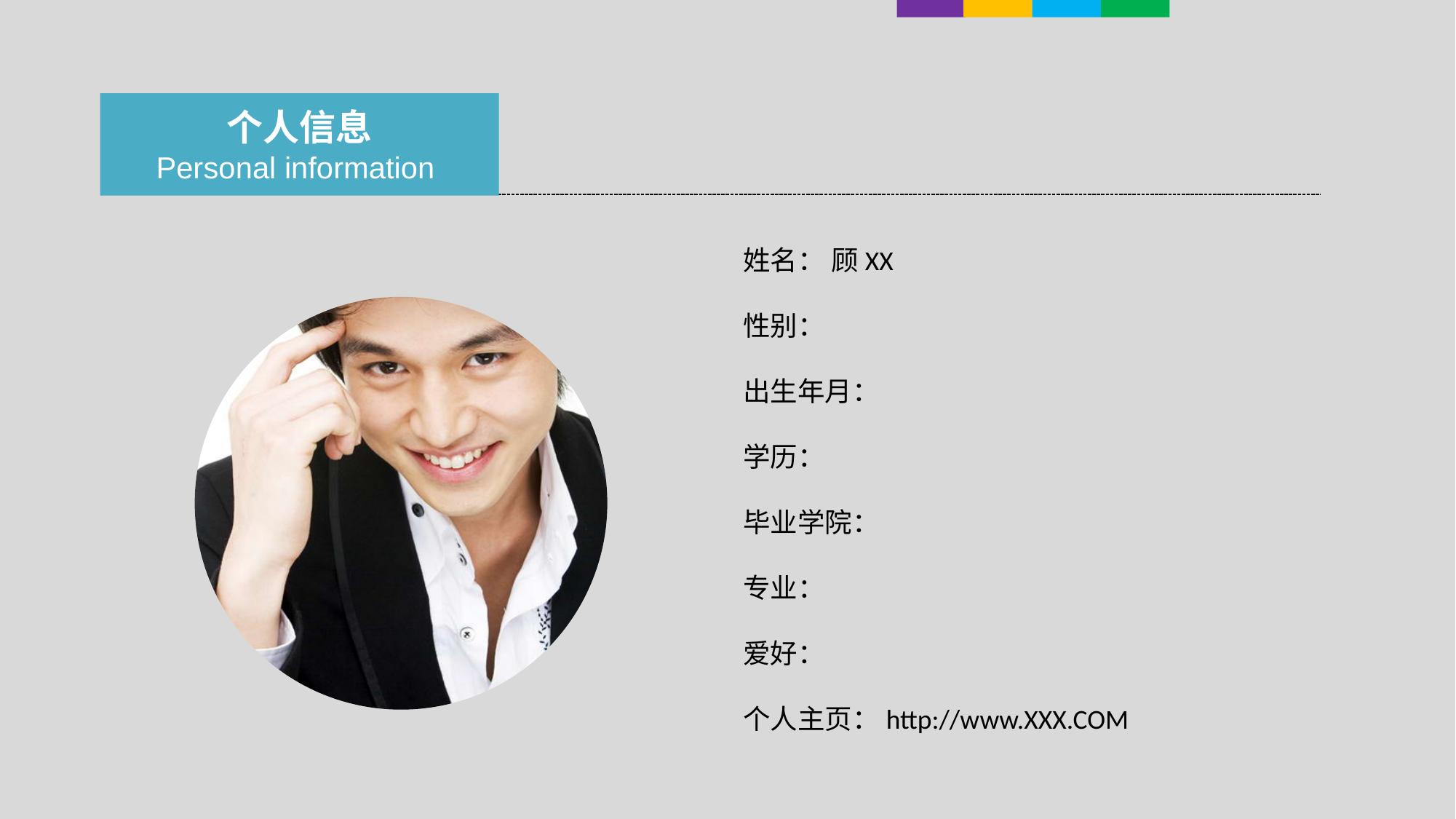

个人信息
Personal information
姓名： 顾XX

性别：

出生年月：

学历：

毕业学院：

专业：

爱好：

个人主页：http://www.XXX.COM